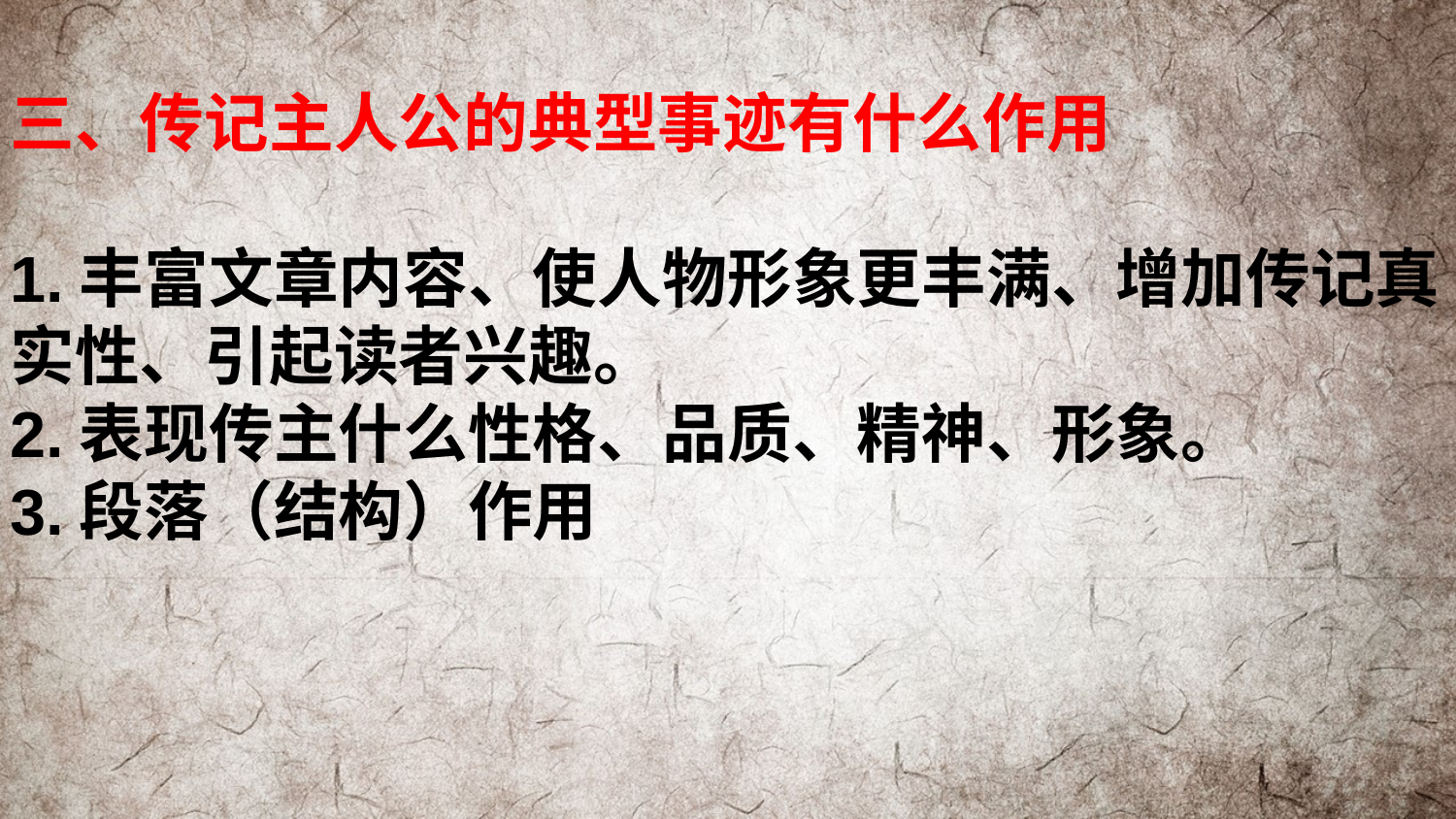

三、传记主人公的典型事迹有什么作用

1.丰富文章内容、使人物形象更丰满、增加传记真实性、引起读者兴趣。
2.表现传主什么性格、品质、精神、形象。
3.段落（结构）作用